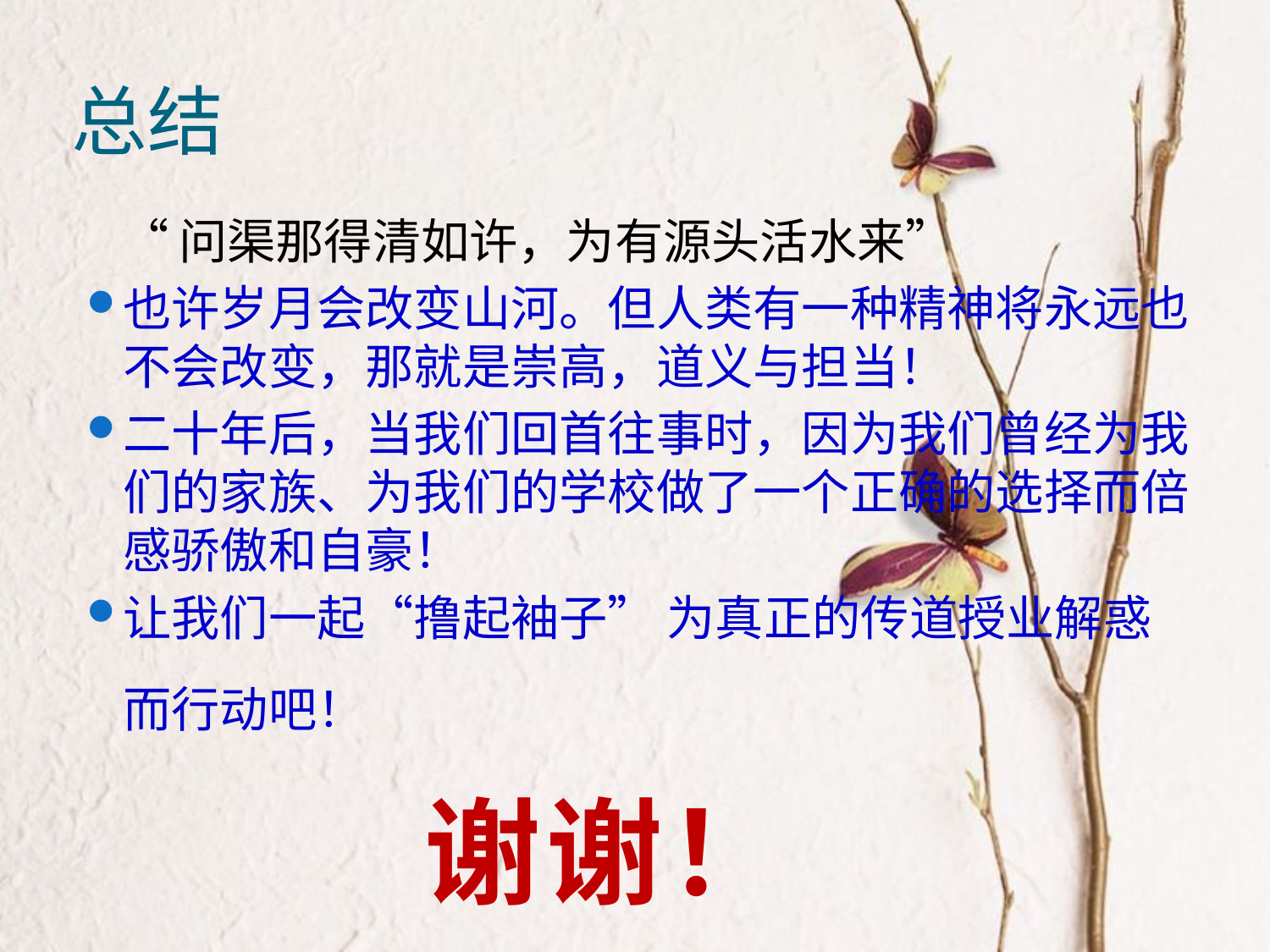

# 总结
“问渠那得清如许，为有源头活水来”
也许岁月会改变山河。但人类有一种精神将永远也不会改变，那就是崇高，道义与担当！
二十年后，当我们回首往事时，因为我们曾经为我们的家族、为我们的学校做了一个正确的选择而倍感骄傲和自豪！
让我们一起“撸起袖子” 为真正的传道授业解惑而行动吧！
谢谢！